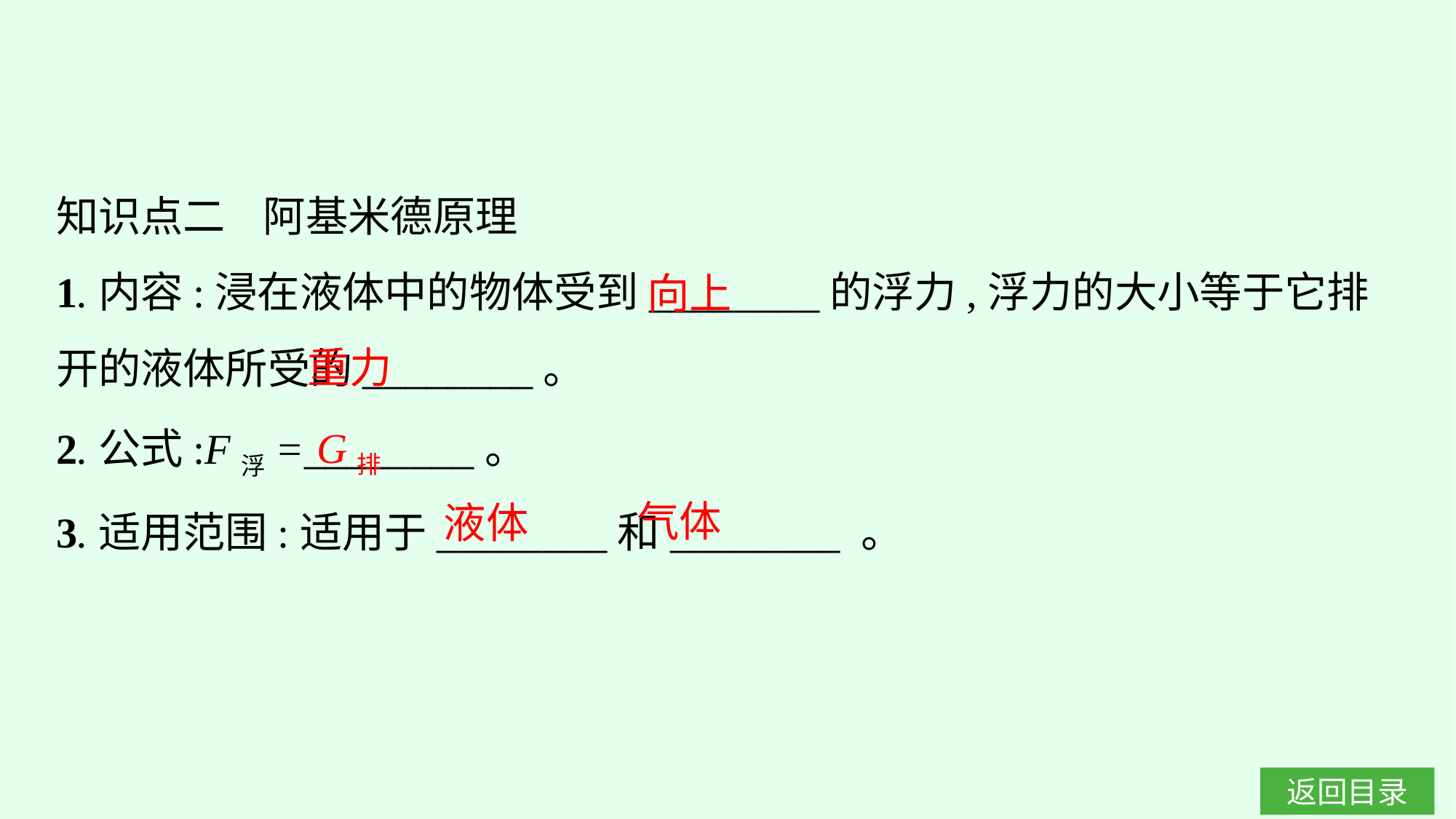

知识点二    阿基米德原理
1.内容:浸在液体中的物体受到________的浮力,浮力的大小等于它排开的液体所受的________。
2.公式:F浮=________。
3.适用范围:适用于________和________ 。
向上
重力
G排
气体
液体